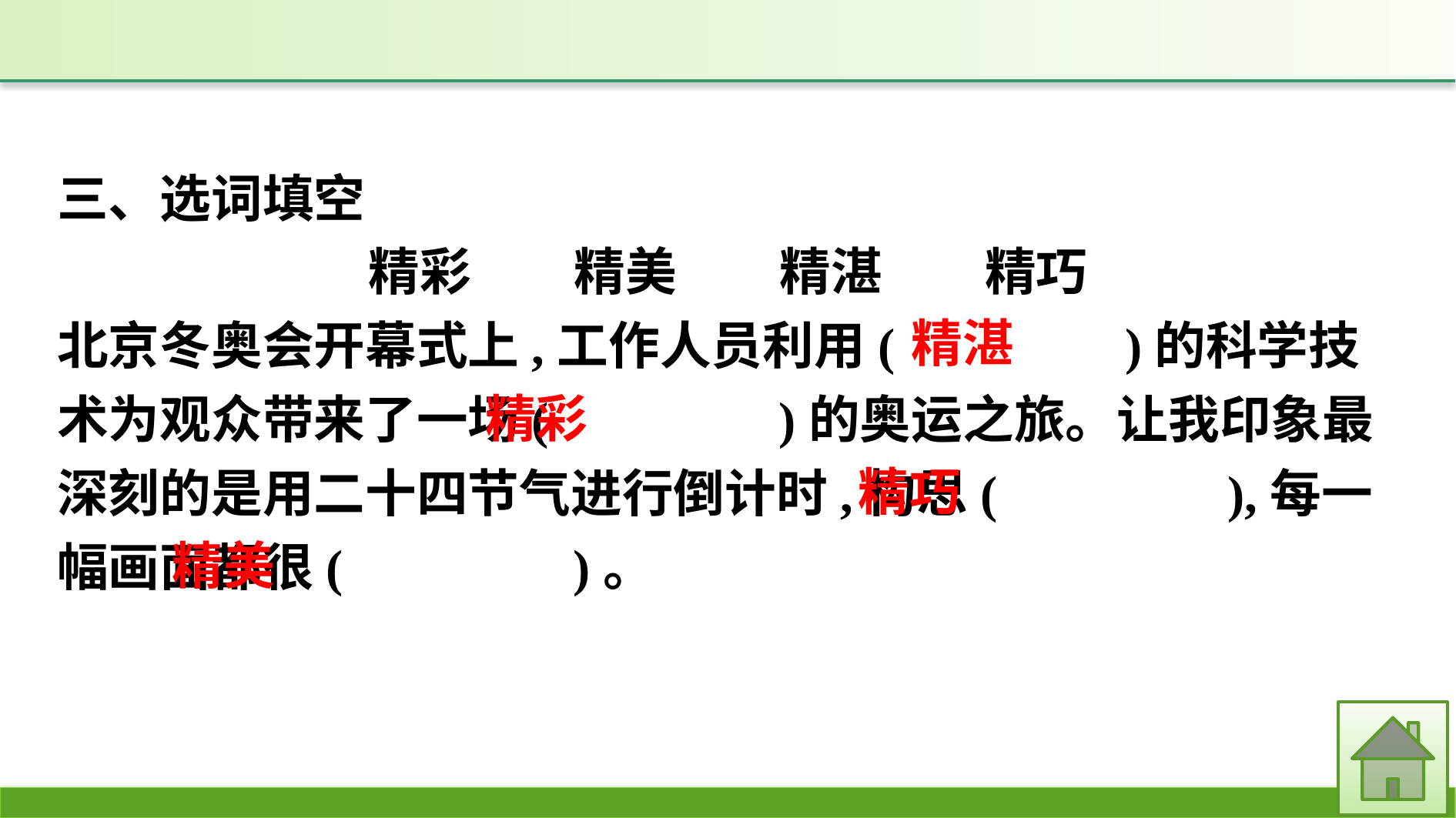

三、选词填空
精彩　　精美　　精湛　　精巧
北京冬奥会开幕式上,工作人员利用(　　　　)的科学技术为观众带来了一场(　　　　)的奥运之旅。让我印象最深刻的是用二十四节气进行倒计时,构思(　　　　),每一幅画面都很(　　　　)。
精湛
精彩
精巧
精美